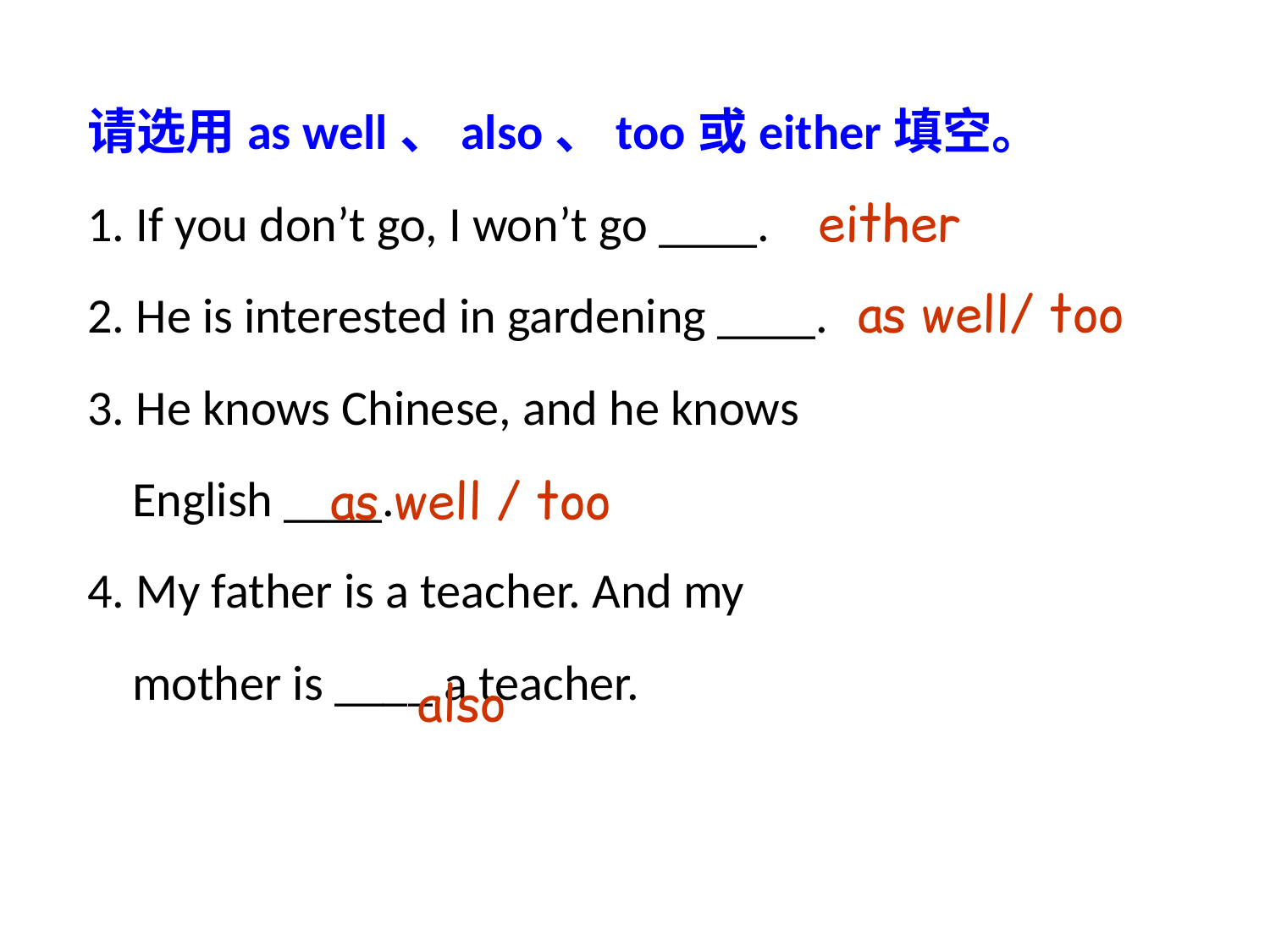

请选用as well、also、too或either填空。
1. If you don’t go, I won’t go ____.
2. He is interested in gardening ____.
3. He knows Chinese, and he knows
    English ____.
4. My father is a teacher. And my
    mother is ____ a teacher.
either
as well/ too
as well / too
also